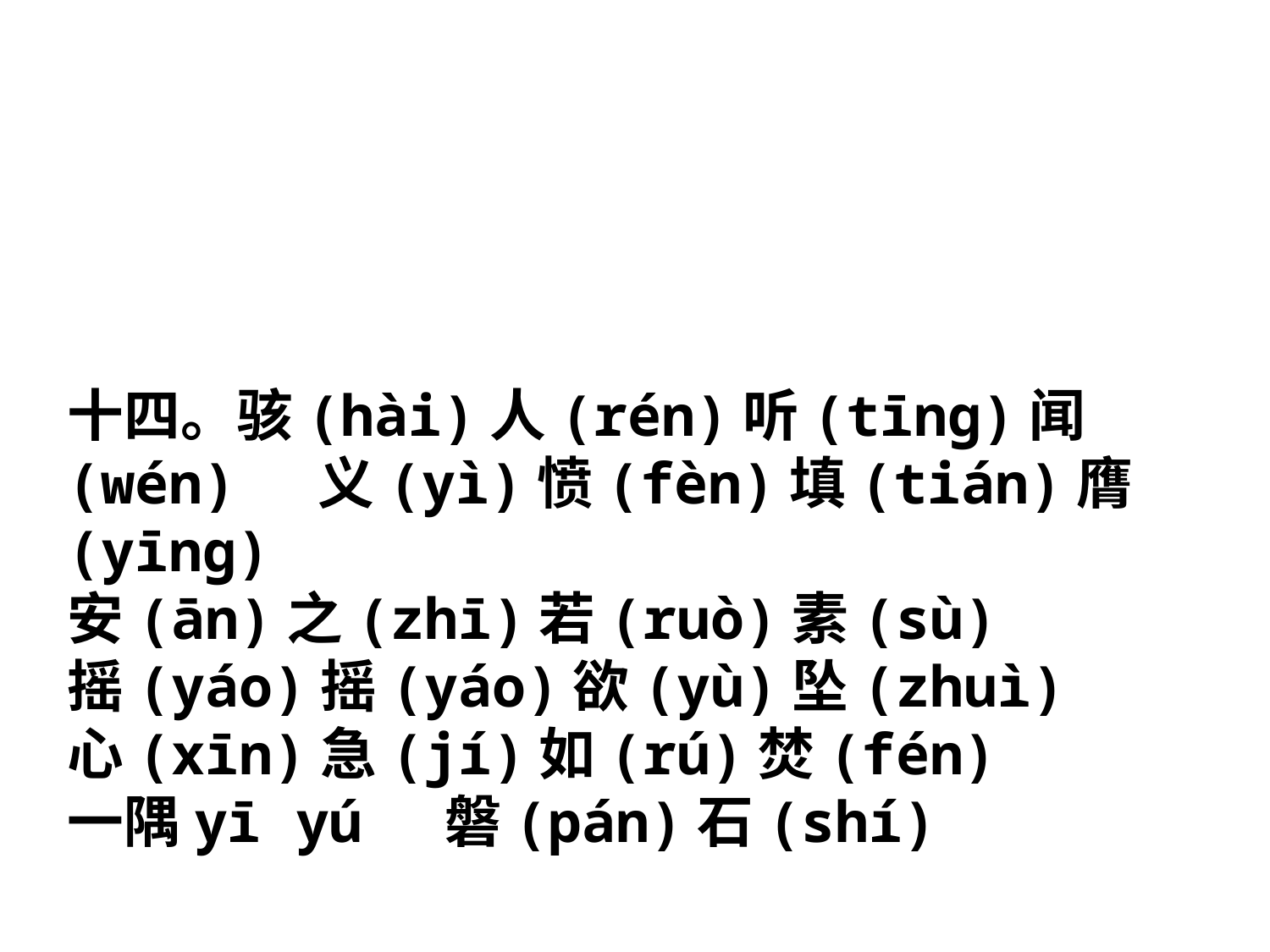

十四。骇(hài)人(rén)听(tīng)闻(wén)  义(yì)愤(fèn)填(tián)膺(yīng)
安(ān)之(zhī)若(ruò)素(sù)
摇(yáo)摇(yáo)欲(yù)坠(zhuì)
心(xīn)急(jí)如(rú)焚(fén)
一隅yī yú  磐(pán)石(shí)